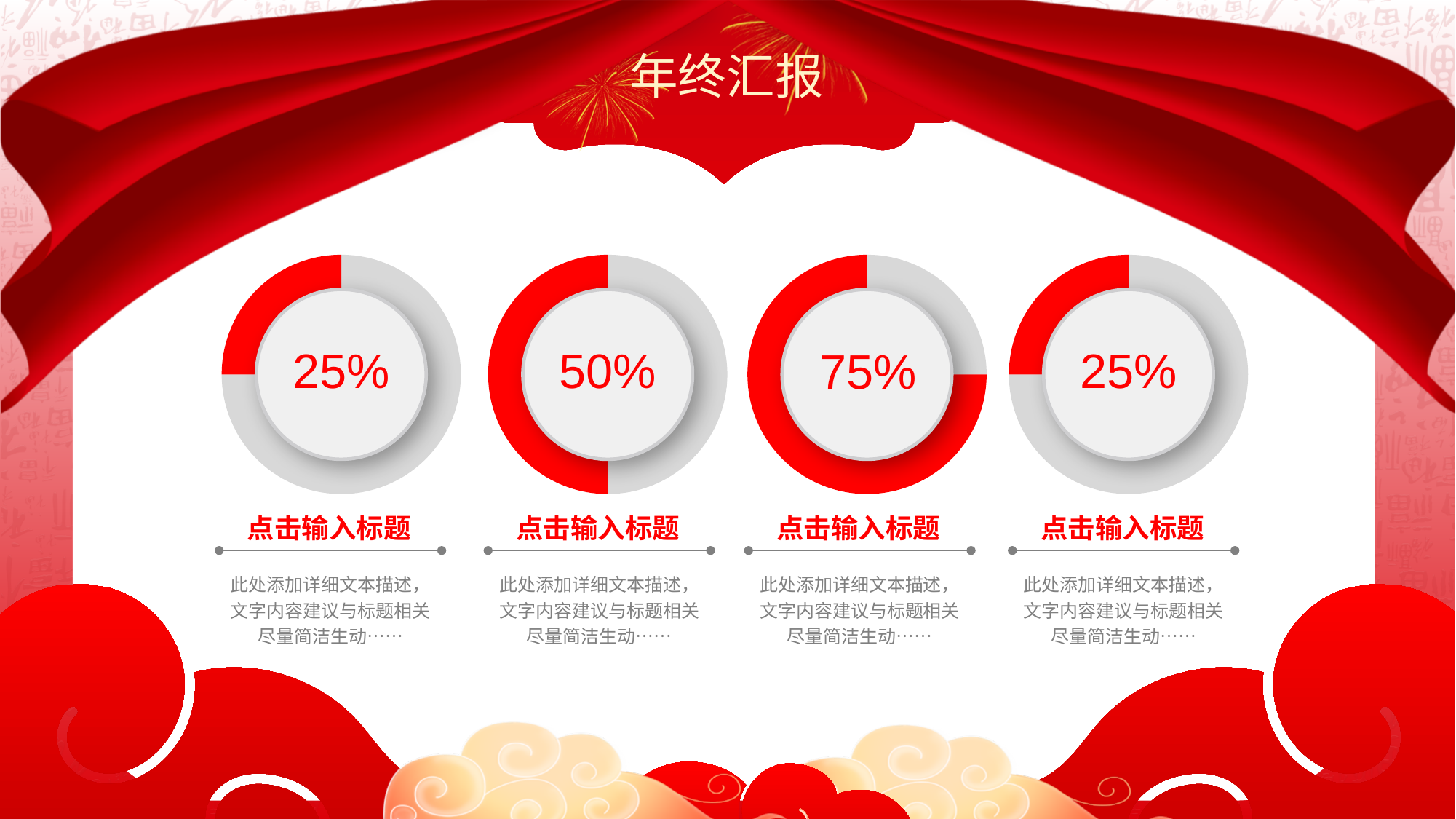

年终汇报

### Chart

| Category | 销售额 |
|---|---|
| 第一季度 | 75.0 |
| 第二季度 | 25.0 |
25%

### Chart

| Category | 销售额 |
|---|---|
| 第一季度 | 50.0 |
| 第二季度 | 50.0 |
50%

### Chart

| Category | 销售额 |
|---|---|
| 第一季度 | 25.0 |
| 第二季度 | 75.0 |
75%

### Chart

| Category | 销售额 |
|---|---|
| 第一季度 | 75.0 |
| 第二季度 | 25.0 |
25%
点击输入标题
点击输入标题
点击输入标题
点击输入标题
此处添加详细文本描述，文字内容建议与标题相关尽量简洁生动……
此处添加详细文本描述，文字内容建议与标题相关尽量简洁生动……
此处添加详细文本描述，文字内容建议与标题相关尽量简洁生动……
此处添加详细文本描述，文字内容建议与标题相关尽量简洁生动……